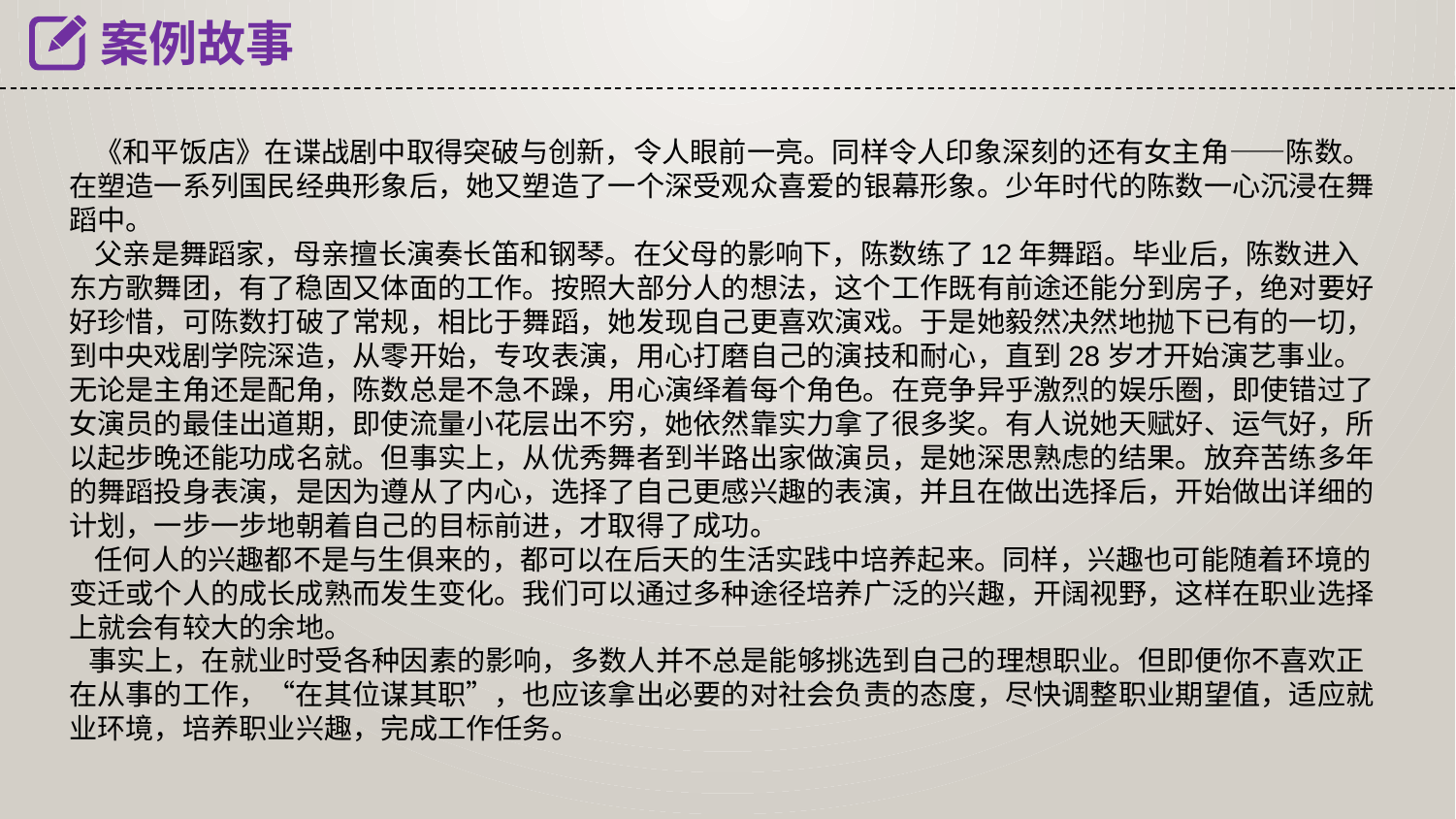

案例故事

   《和平饭店》在谍战剧中取得突破与创新，令人眼前一亮。同样令人印象深刻的还有女主角——陈数。在塑造一系列国民经典形象后，她又塑造了一个深受观众喜爱的银幕形象。少年时代的陈数一心沉浸在舞蹈中。
   父亲是舞蹈家，母亲擅长演奏长笛和钢琴。在父母的影响下，陈数练了12年舞蹈。毕业后，陈数进入东方歌舞团，有了稳固又体面的工作。按照大部分人的想法，这个工作既有前途还能分到房子，绝对要好好珍惜，可陈数打破了常规，相比于舞蹈，她发现自己更喜欢演戏。于是她毅然决然地抛下已有的一切，到中央戏剧学院深造，从零开始，专攻表演，用心打磨自己的演技和耐心，直到28岁才开始演艺事业。无论是主角还是配角，陈数总是不急不躁，用心演绎着每个角色。在竞争异乎激烈的娱乐圈，即使错过了女演员的最佳出道期，即使流量小花层出不穷，她依然靠实力拿了很多奖。有人说她天赋好、运气好，所以起步晚还能功成名就。但事实上，从优秀舞者到半路出家做演员，是她深思熟虑的结果。放弃苦练多年的舞蹈投身表演，是因为遵从了内心，选择了自己更感兴趣的表演，并且在做出选择后，开始做出详细的计划，一步一步地朝着自己的目标前进，才取得了成功。
   任何人的兴趣都不是与生俱来的，都可以在后天的生活实践中培养起来。同样，兴趣也可能随着环境的变迁或个人的成长成熟而发生变化。我们可以通过多种途径培养广泛的兴趣，开阔视野，这样在职业选择上就会有较大的余地。
  事实上，在就业时受各种因素的影响，多数人并不总是能够挑选到自己的理想职业。但即便你不喜欢正在从事的工作，“在其位谋其职”，也应该拿出必要的对社会负责的态度，尽快调整职业期望值，适应就业环境，培养职业兴趣，完成工作任务。
47